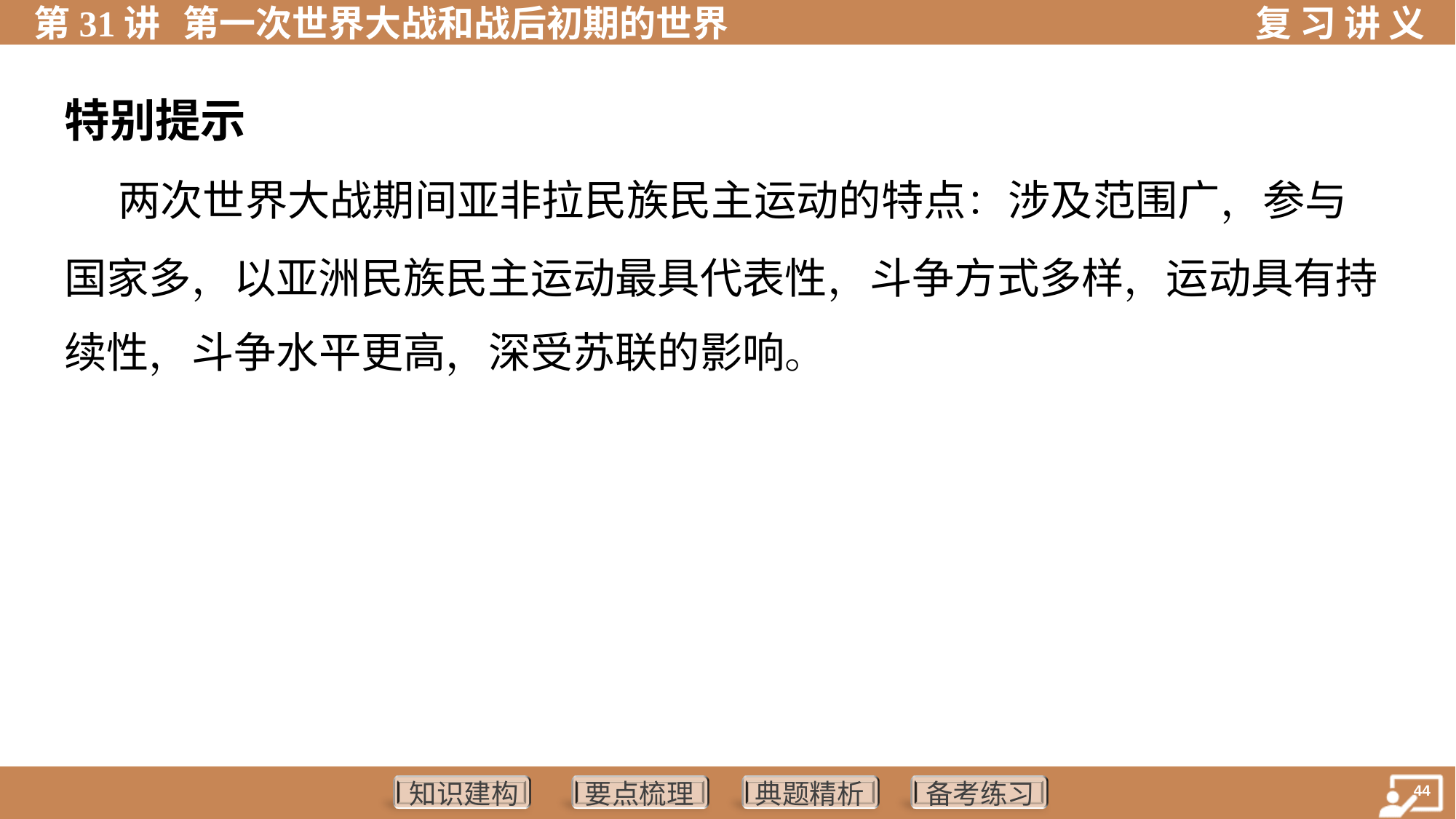

特别提示
    两次世界大战期间亚非拉民族民主运动的特点：涉及范围广，参与
国家多，以亚洲民族民主运动最具代表性，斗争方式多样，运动具有持
续性，斗争水平更高，深受苏联的影响。